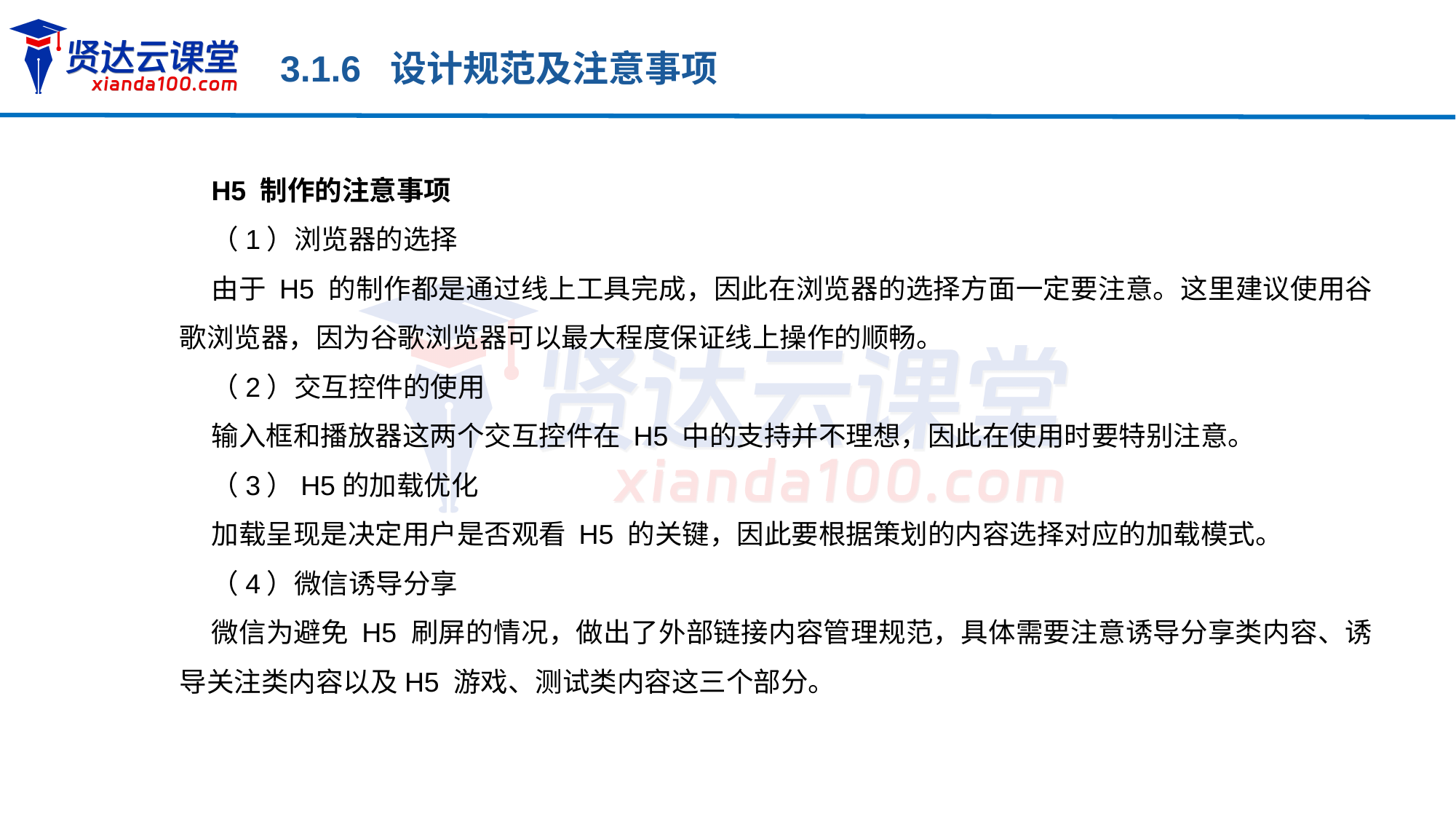

3.1.6  设计规范及注意事项
H5 制作的注意事项
（1）浏览器的选择
由于 H5 的制作都是通过线上工具完成，因此在浏览器的选择方面一定要注意。这里建议使用谷歌浏览器，因为谷歌浏览器可以最大程度保证线上操作的顺畅。
（2）交互控件的使用
输入框和播放器这两个交互控件在 H5 中的支持并不理想，因此在使用时要特别注意。
（3）H5的加载优化
加载呈现是决定用户是否观看 H5 的关键，因此要根据策划的内容选择对应的加载模式。
（4）微信诱导分享
微信为避免 H5 刷屏的情况，做出了外部链接内容管理规范，具体需要注意诱导分享类内容、诱导关注类内容以及H5 游戏、测试类内容这三个部分。